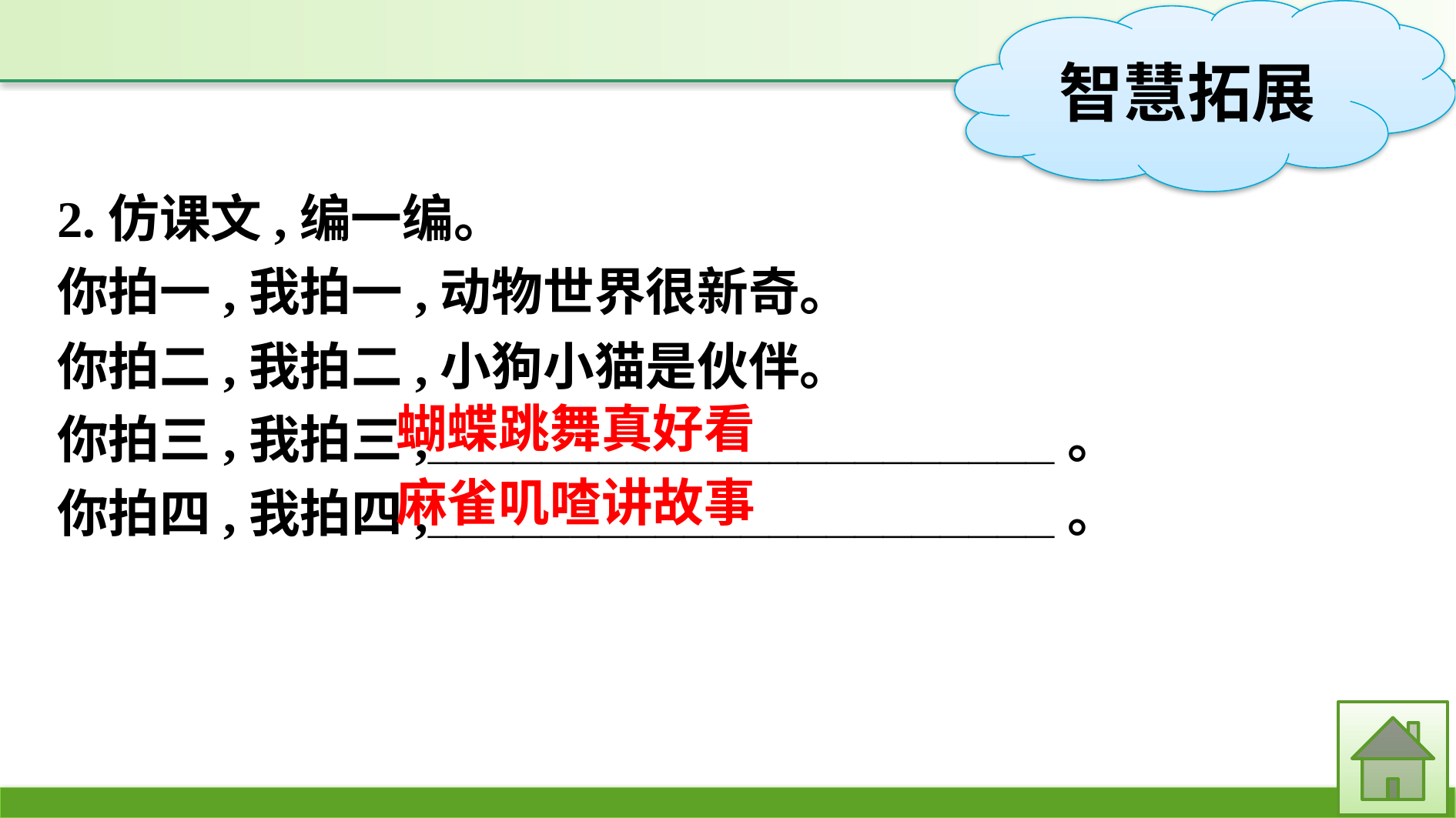

2.仿课文,编一编。
你拍一,我拍一,动物世界很新奇。
你拍二,我拍二,小狗小猫是伙伴。
你拍三,我拍三,______________________。
你拍四,我拍四,______________________。
蝴蝶跳舞真好看
麻雀叽喳讲故事